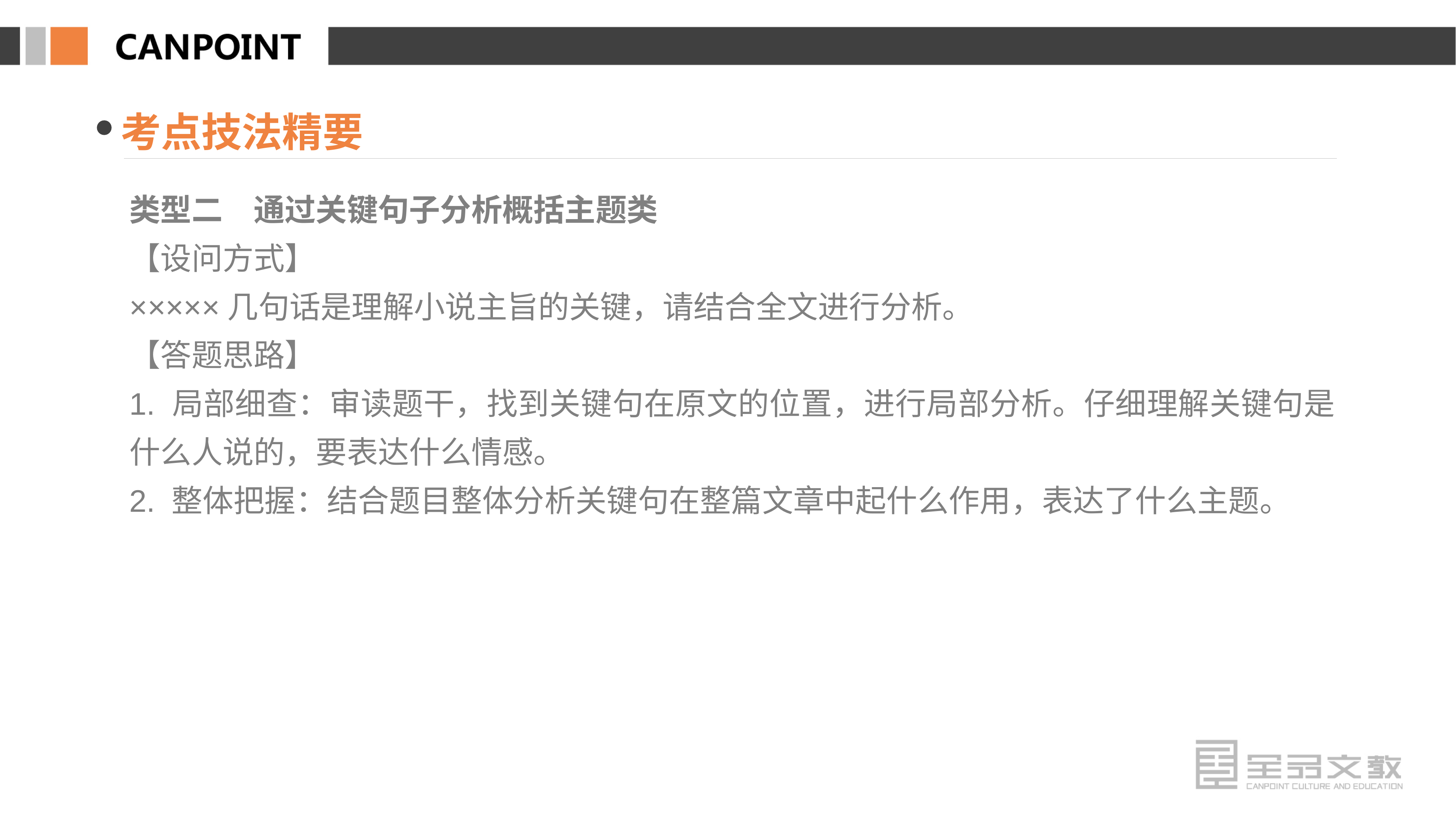

考点技法精要

类型二　通过关键句子分析概括主题类
【设问方式】
×××××几句话是理解小说主旨的关键，请结合全文进行分析。
【答题思路】
1. 局部细查：审读题干，找到关键句在原文的位置，进行局部分析。仔细理解关键句是什么人说的，要表达什么情感。
2. 整体把握：结合题目整体分析关键句在整篇文章中起什么作用，表达了什么主题。